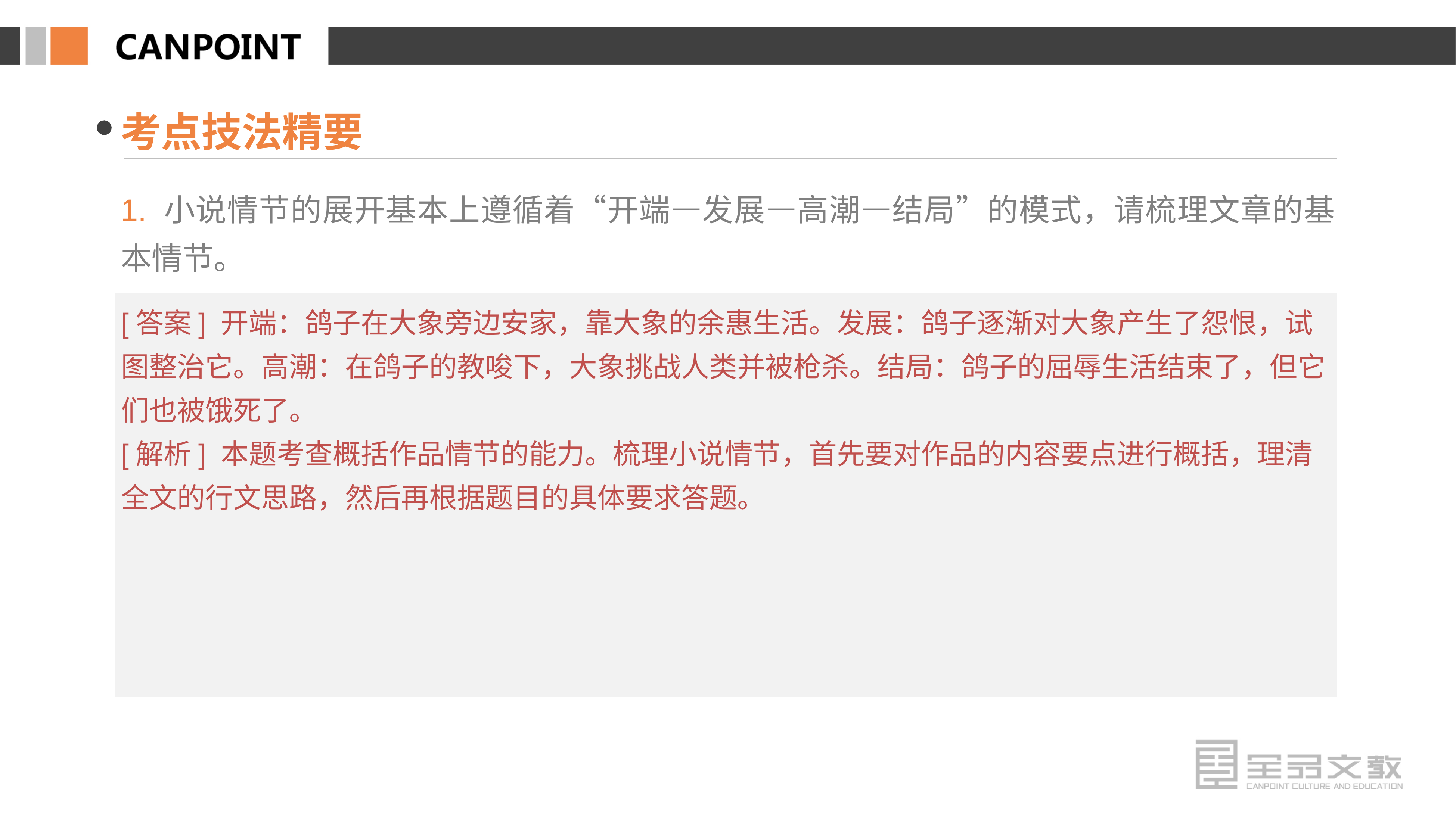

考点技法精要

1. 小说情节的展开基本上遵循着“开端—发展—高潮—结局”的模式，请梳理文章的基本情节。
[答案] 开端：鸽子在大象旁边安家，靠大象的余惠生活。发展：鸽子逐渐对大象产生了怨恨，试图整治它。高潮：在鸽子的教唆下，大象挑战人类并被枪杀。结局：鸽子的屈辱生活结束了，但它们也被饿死了。
[解析] 本题考查概括作品情节的能力。梳理小说情节，首先要对作品的内容要点进行概括，理清全文的行文思路，然后再根据题目的具体要求答题。